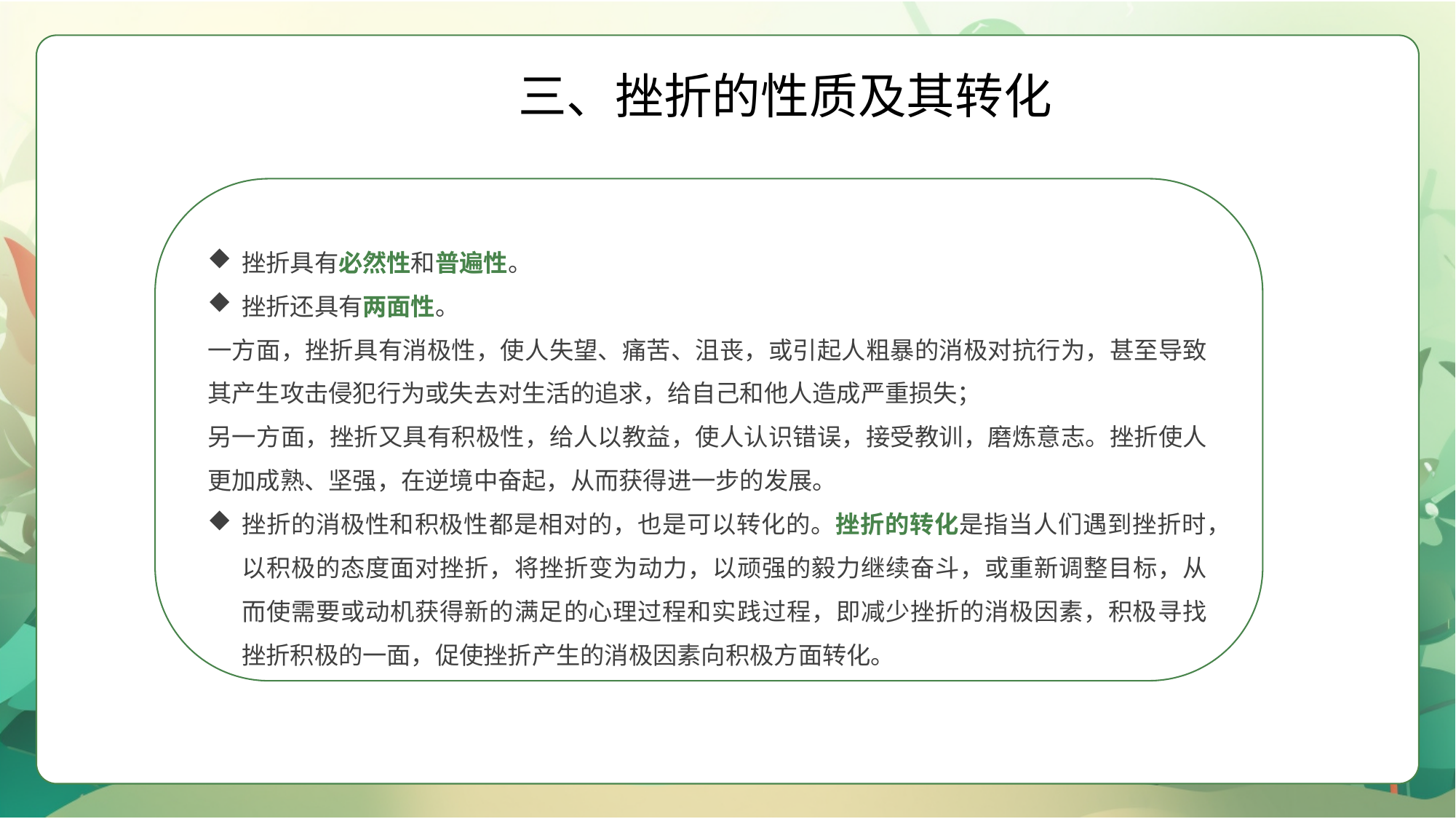

三、挫折的性质及其转化

挫折具有必然性和普遍性。
挫折还具有两面性。
一方面，挫折具有消极性，使人失望、痛苦、沮丧，或引起人粗暴的消极对抗行为，甚至导致其产生攻击侵犯行为或失去对生活的追求，给自己和他人造成严重损失；
另一方面，挫折又具有积极性，给人以教益，使人认识错误，接受教训，磨炼意志。挫折使人更加成熟、坚强，在逆境中奋起，从而获得进一步的发展。
挫折的消极性和积极性都是相对的，也是可以转化的。挫折的转化是指当人们遇到挫折时，以积极的态度面对挫折，将挫折变为动力，以顽强的毅力继续奋斗，或重新调整目标，从而使需要或动机获得新的满足的心理过程和实践过程，即减少挫折的消极因素，积极寻找挫折积极的一面，促使挫折产生的消极因素向积极方面转化。